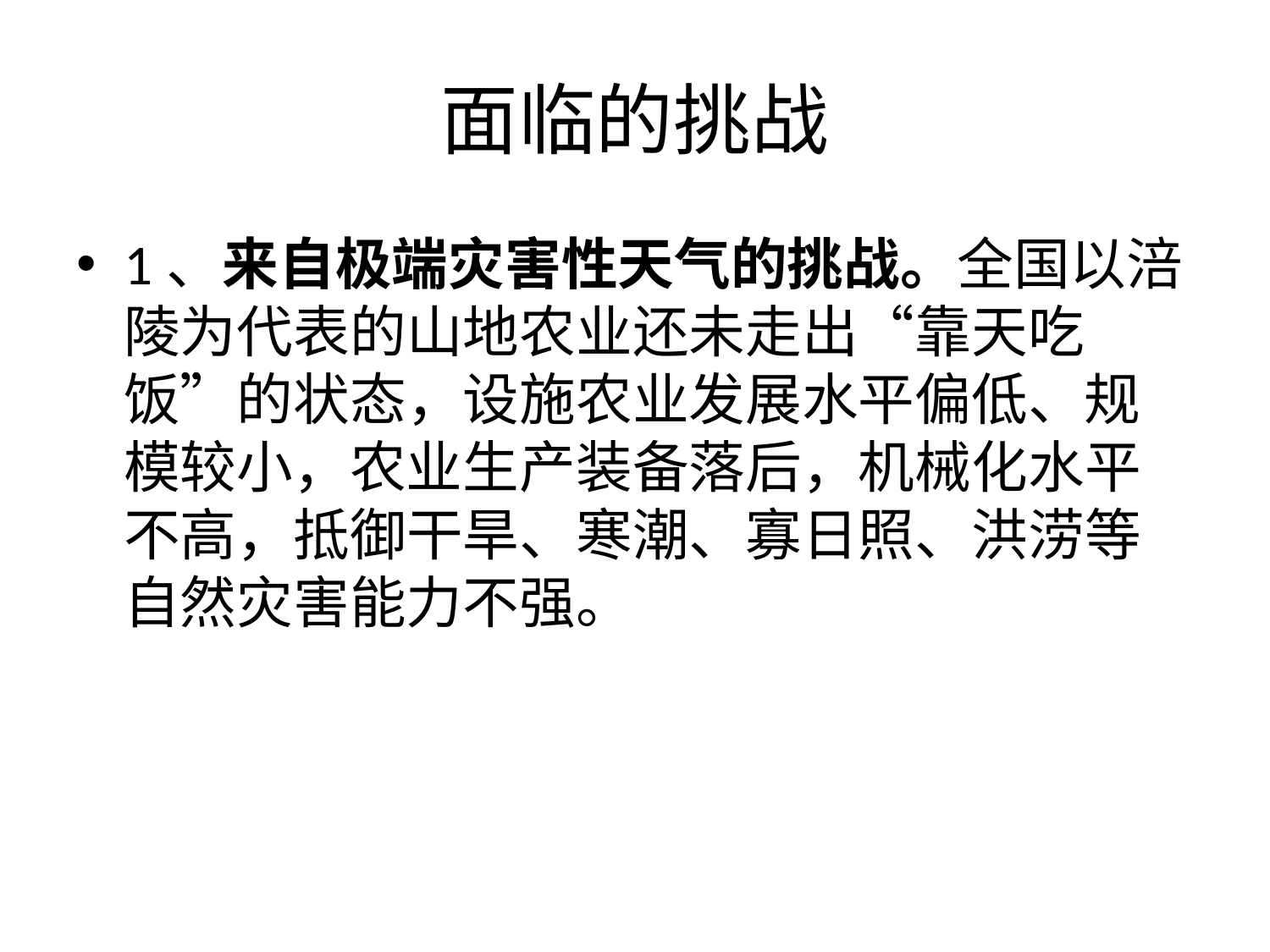

# 面临的挑战
1、来自极端灾害性天气的挑战。全国以涪陵为代表的山地农业还未走出“靠天吃饭”的状态，设施农业发展水平偏低、规模较小，农业生产装备落后，机械化水平不高，抵御干旱、寒潮、寡日照、洪涝等自然灾害能力不强。